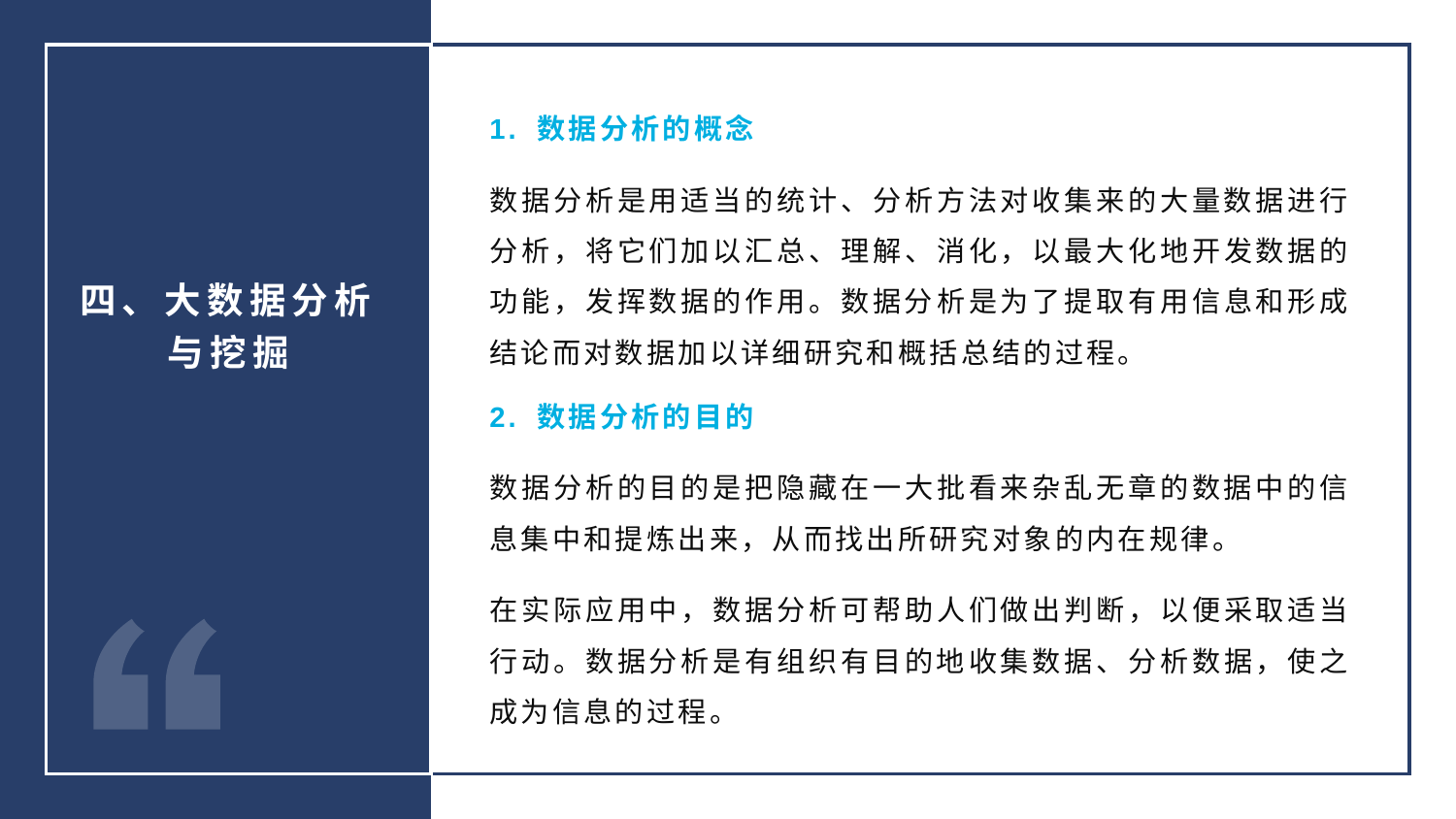

1. 数据分析的概念
数据分析是用适当的统计、分析方法对收集来的大量数据进行分析，将它们加以汇总、理解、消化，以最大化地开发数据的功能，发挥数据的作用。数据分析是为了提取有用信息和形成结论而对数据加以详细研究和概括总结的过程。
2. 数据分析的目的
数据分析的目的是把隐藏在一大批看来杂乱无章的数据中的信息集中和提炼出来，从而找出所研究对象的内在规律。
在实际应用中，数据分析可帮助人们做出判断，以便采取适当行动。数据分析是有组织有目的地收集数据、分析数据，使之成为信息的过程。
四、大数据分析与挖掘